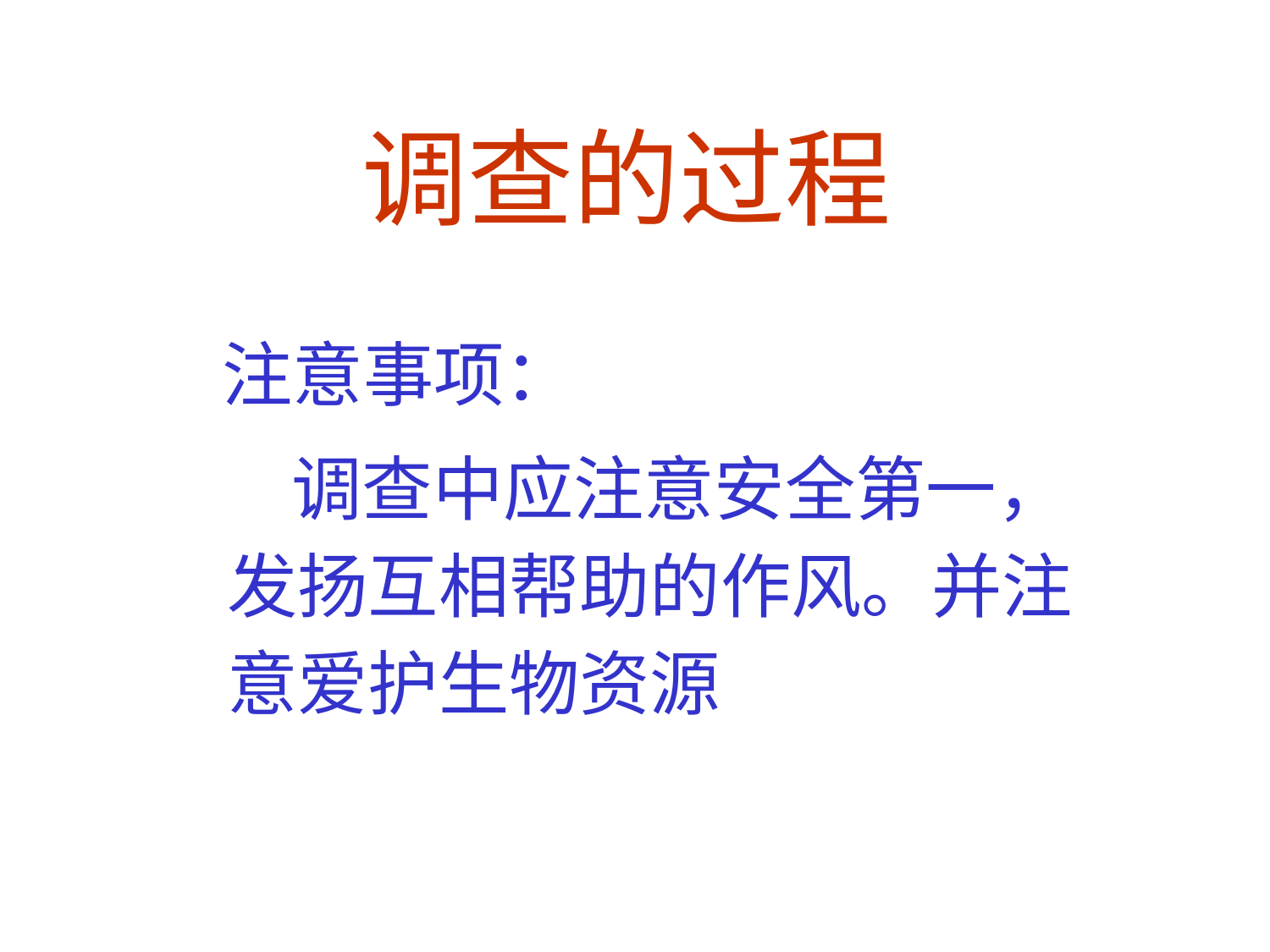

# 调查的过程
注意事项：
   调查中应注意安全第一，发扬互相帮助的作风。并注意爱护生物资源